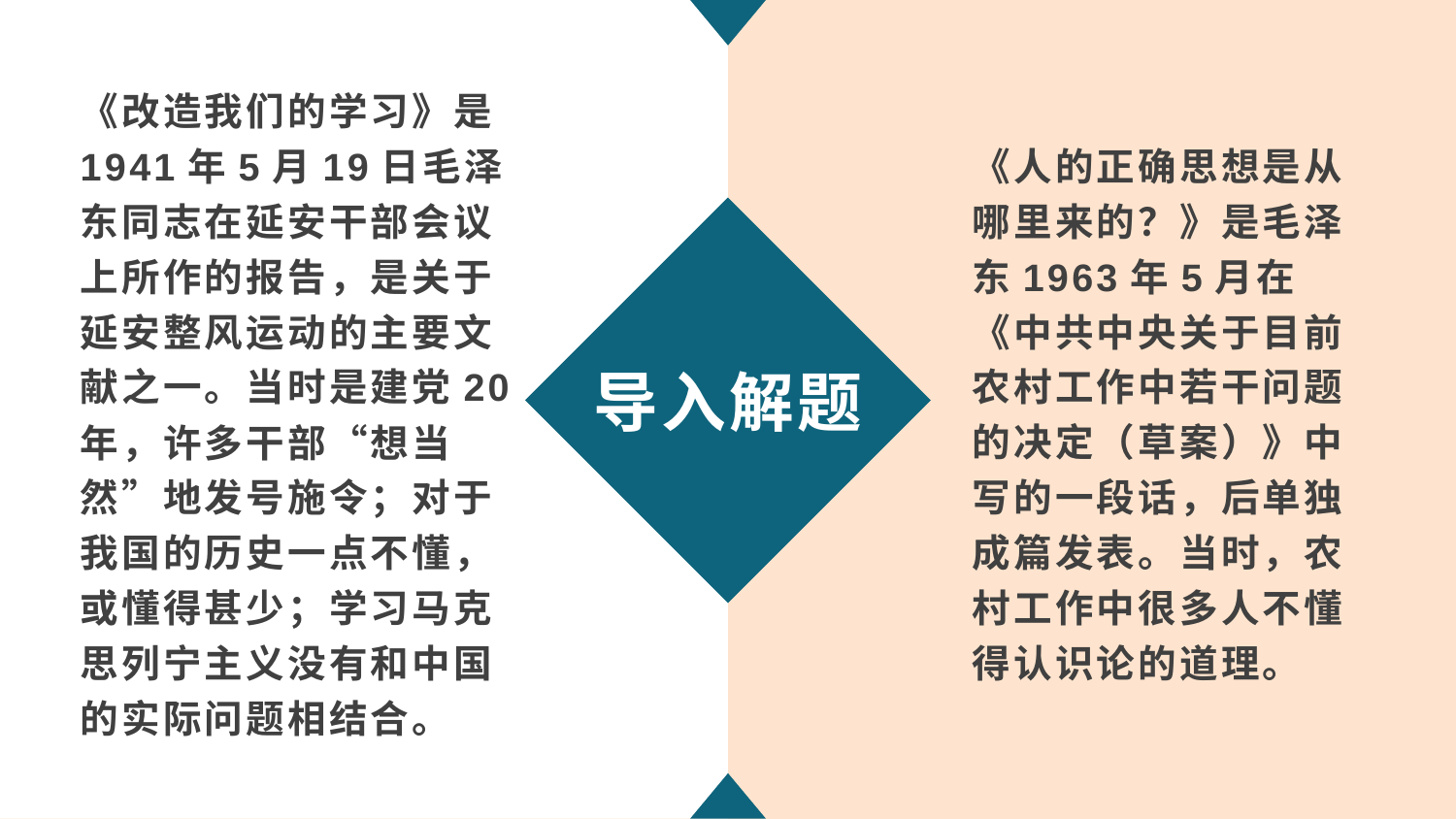

《人的正确思想是从哪里来的？》是毛泽东1963年5月在《中共中央关于目前农村工作中若干问题的决定（草案）》中写的一段话，后单独成篇发表。当时，农村工作中很多人不懂得认识论的道理。
《改造我们的学习》是1941年5月19日毛泽东同志在延安干部会议上所作的报告，是关于延安整风运动的主要文献之一。当时是建党20年，许多干部“想当然”地发号施令；对于我国的历史一点不懂，或懂得甚少；学习马克思列宁主义没有和中国的实际问题相结合。
导入解题